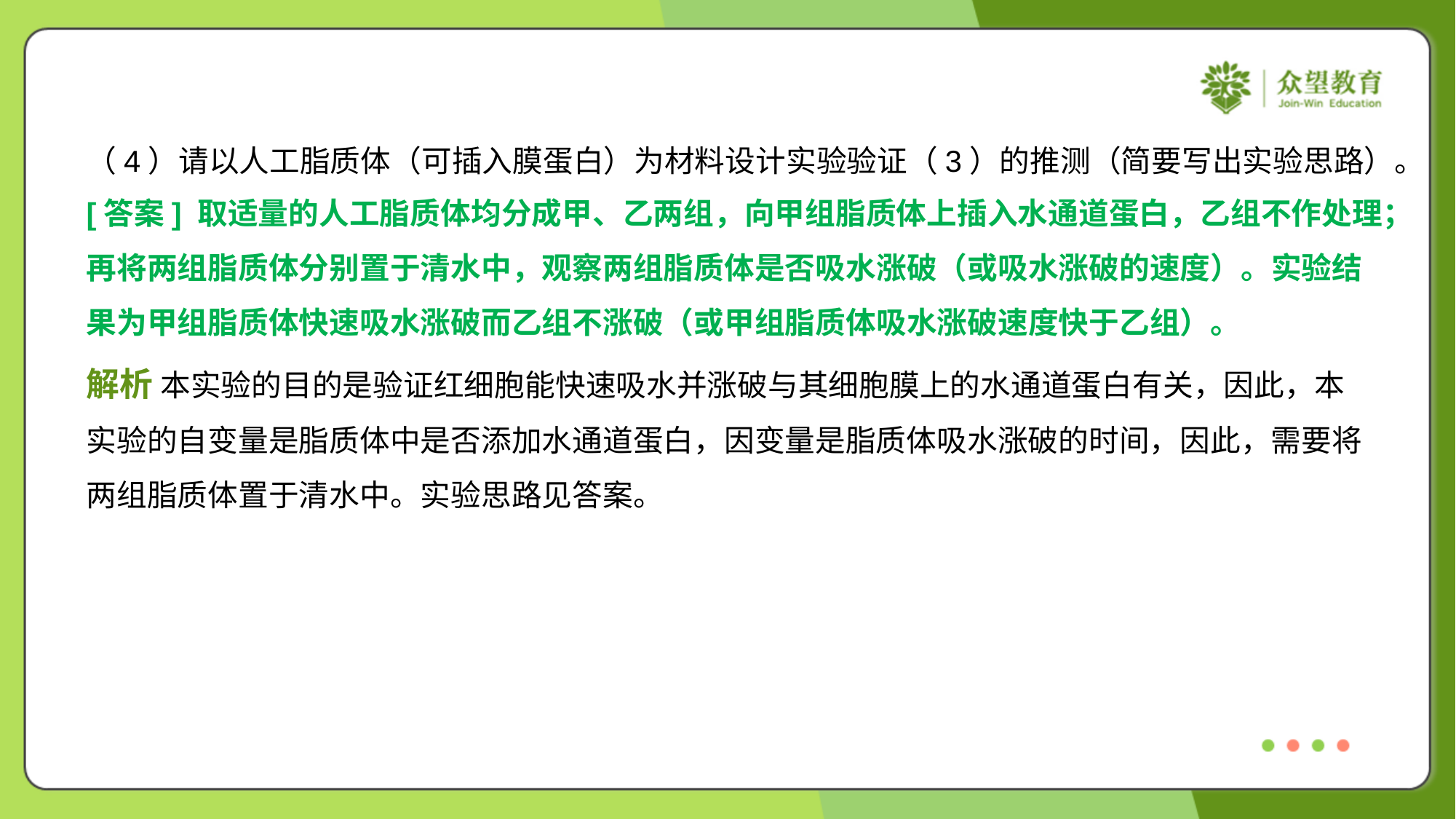

（4）请以人工脂质体（可插入膜蛋白）为材料设计实验验证（3）的推测（简要写出实验思路）。
[答案] 取适量的人工脂质体均分成甲、乙两组，向甲组脂质体上插入水通道蛋白，乙组不作处理；
再将两组脂质体分别置于清水中，观察两组脂质体是否吸水涨破（或吸水涨破的速度）。实验结
果为甲组脂质体快速吸水涨破而乙组不涨破（或甲组脂质体吸水涨破速度快于乙组）。
解析 本实验的目的是验证红细胞能快速吸水并涨破与其细胞膜上的水通道蛋白有关，因此，本
实验的自变量是脂质体中是否添加水通道蛋白，因变量是脂质体吸水涨破的时间，因此，需要将
两组脂质体置于清水中。实验思路见答案。